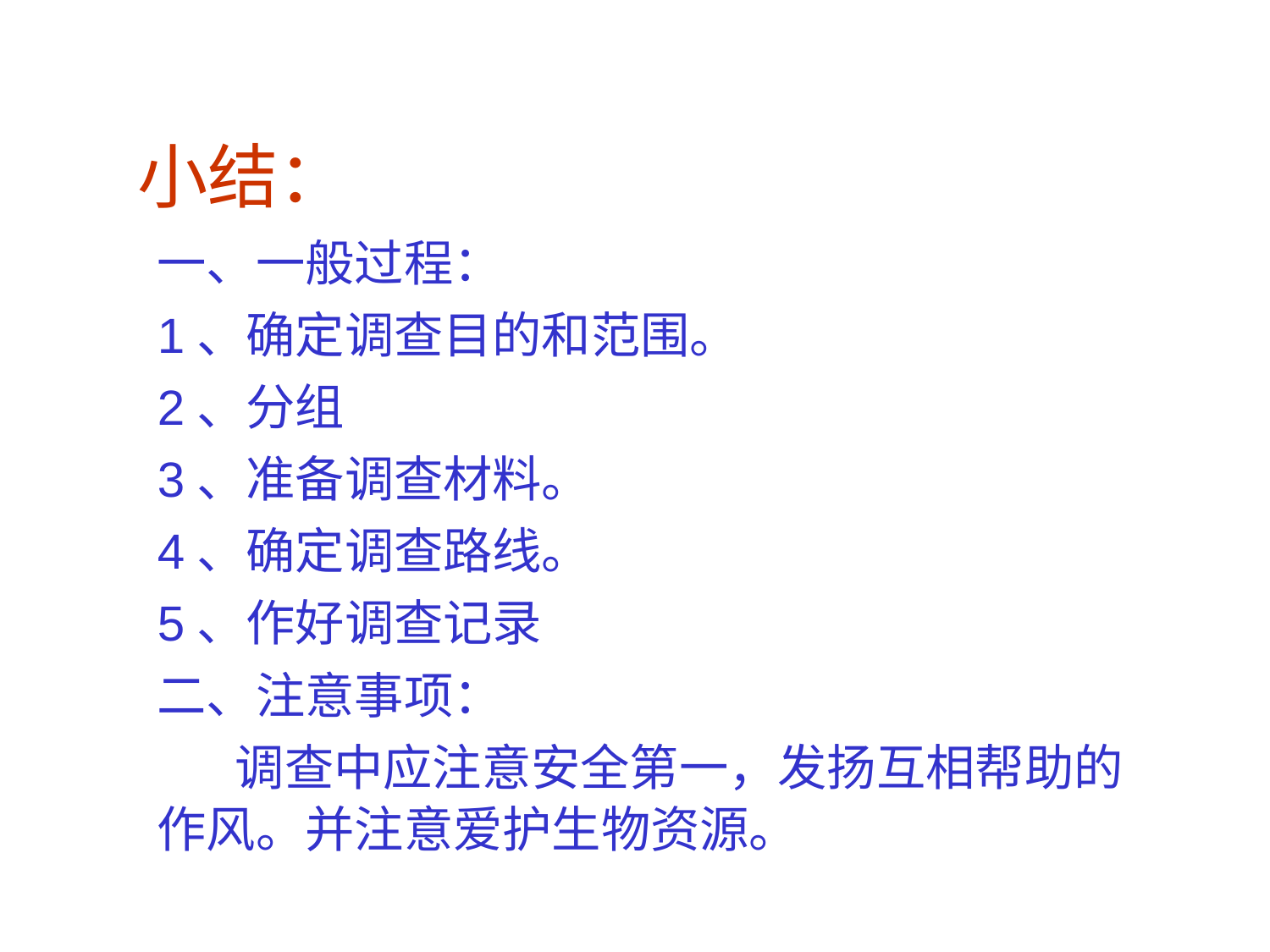

小结：
一、一般过程：
1、确定调查目的和范围。
2、分组
3、准备调查材料。
4、确定调查路线。
5、作好调查记录
二、注意事项：
      调查中应注意安全第一，发扬互相帮助的作风。并注意爱护生物资源。